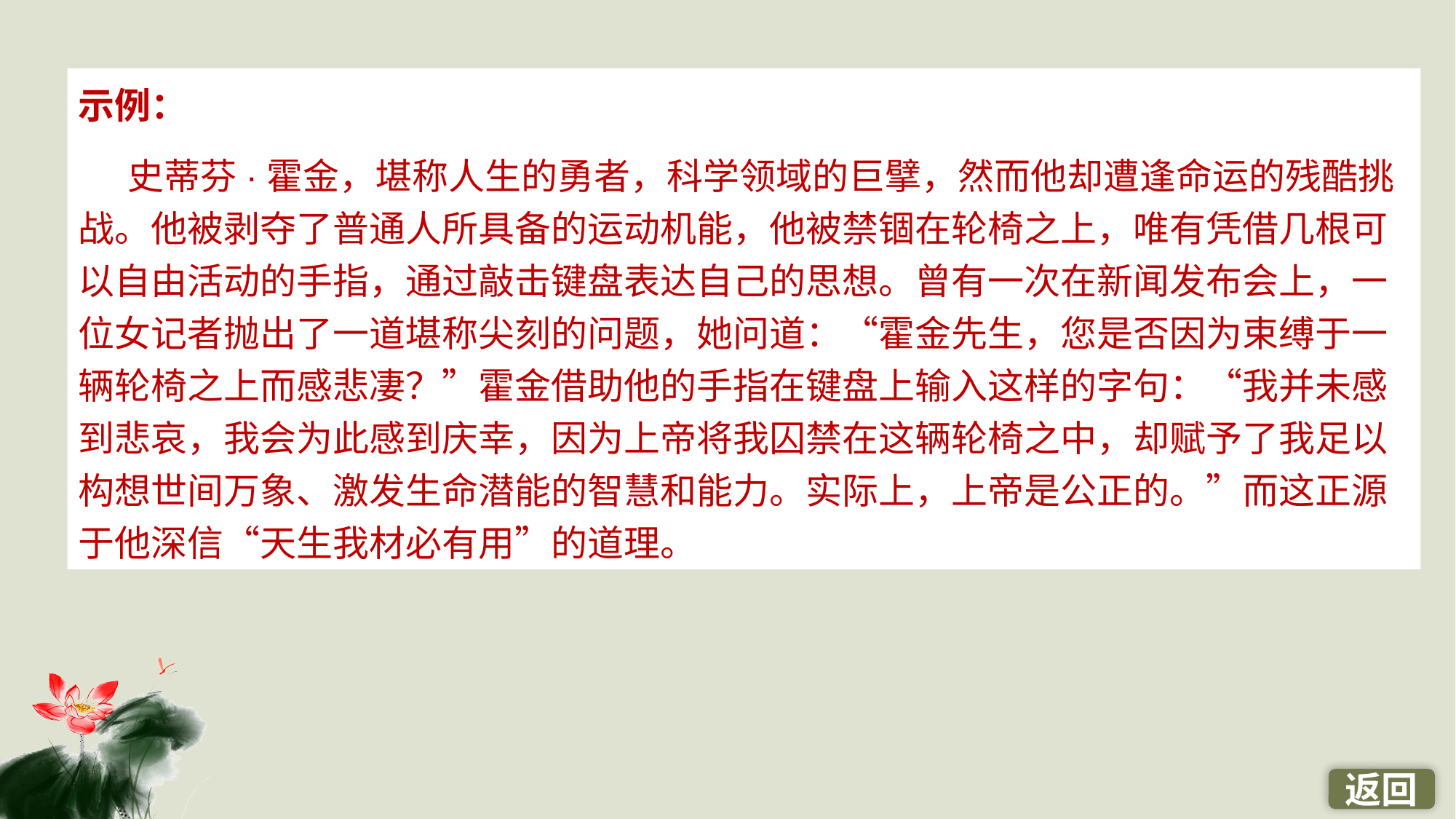

示例：
     史蒂芬·霍金，堪称人生的勇者，科学领域的巨擘，然而他却遭逢命运的残酷挑战。他被剥夺了普通人所具备的运动机能，他被禁锢在轮椅之上，唯有凭借几根可以自由活动的手指，通过敲击键盘表达自己的思想。曾有一次在新闻发布会上，一位女记者抛出了一道堪称尖刻的问题，她问道：“霍金先生，您是否因为束缚于一辆轮椅之上而感悲凄？”霍金借助他的手指在键盘上输入这样的字句：“我并未感到悲哀，我会为此感到庆幸，因为上帝将我囚禁在这辆轮椅之中，却赋予了我足以构想世间万象、激发生命潜能的智慧和能力。实际上，上帝是公正的。”而这正源于他深信“天生我材必有用”的道理。
返回